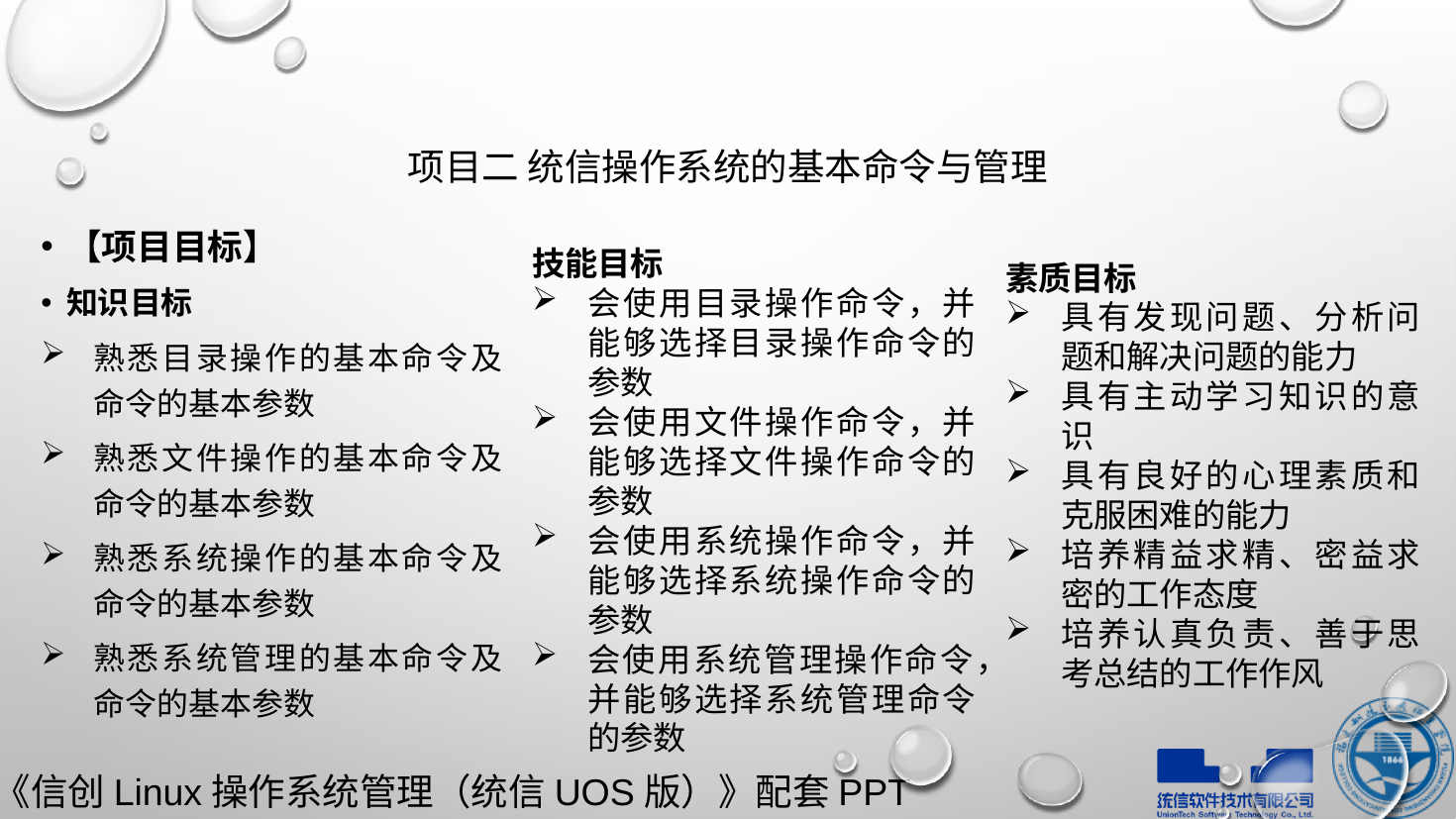

# 项目二 统信操作系统的基本命令与管理

素质目标
具有发现问题、分析问题和解决问题的能力
具有主动学习知识的意识
具有良好的心理素质和克服困难的能力
培养精益求精、密益求密的工作态度
培养认真负责、善于思考总结的工作作风
【项目目标】
知识目标
熟悉目录操作的基本命令及命令的基本参数
熟悉文件操作的基本命令及命令的基本参数
熟悉系统操作的基本命令及命令的基本参数
熟悉系统管理的基本命令及命令的基本参数

技能目标
会使用目录操作命令，并能够选择目录操作命令的参数
会使用文件操作命令，并能够选择文件操作命令的参数
会使用系统操作命令，并能够选择系统操作命令的参数
会使用系统管理操作命令，并能够选择系统管理命令的参数